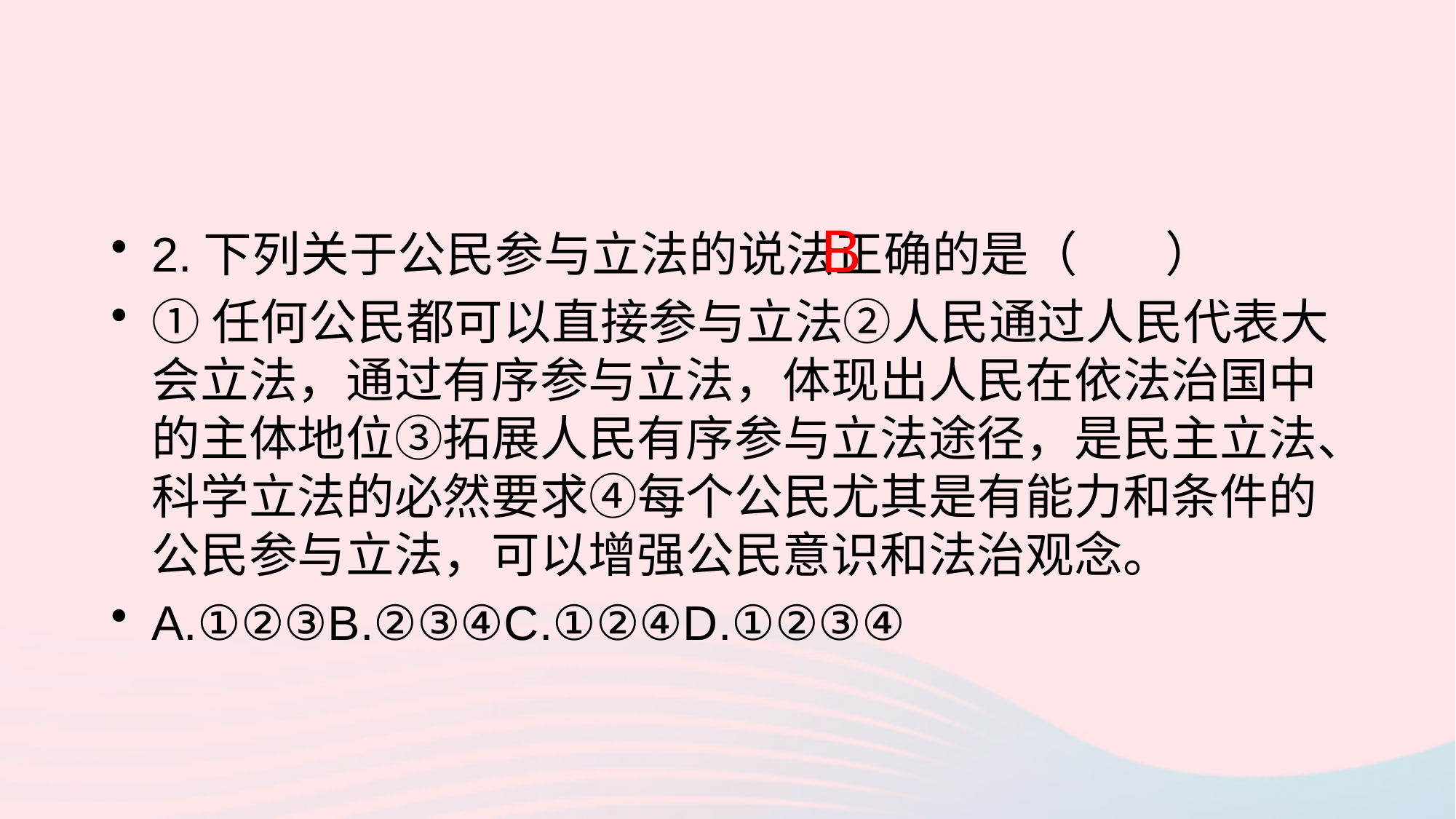

B
2.下列关于公民参与立法的说法正确的是（        ）
①任何公民都可以直接参与立法②人民通过人民代表大会立法，通过有序参与立法，体现出人民在依法治国中的主体地位③拓展人民有序参与立法途径，是民主立法、科学立法的必然要求④每个公民尤其是有能力和条件的公民参与立法，可以增强公民意识和法治观念。
A.①②③B.②③④C.①②④D.①②③④